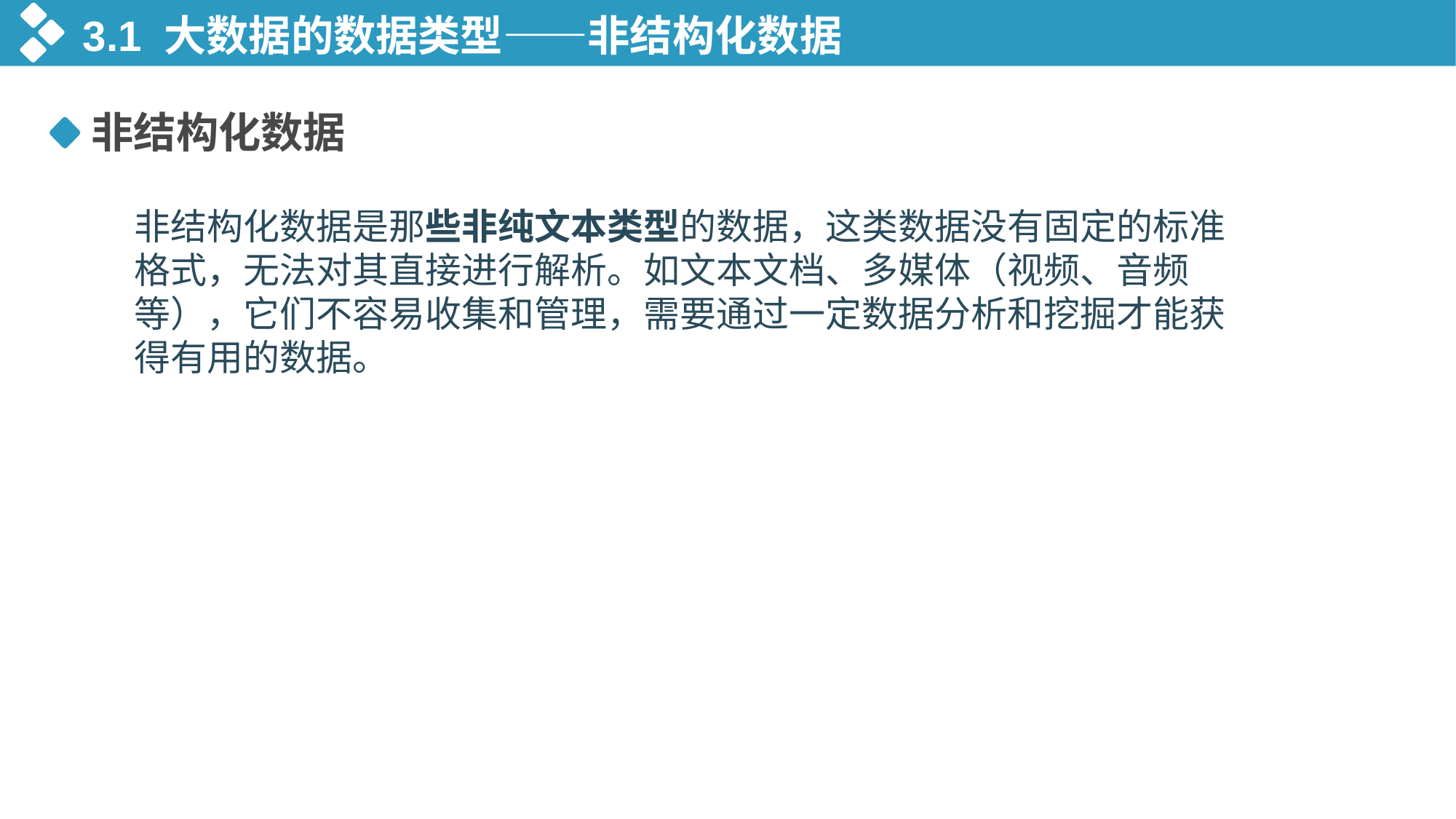

3.1 大数据的数据类型——非结构化数据
非结构化数据

非结构化数据是那些非纯文本类型的数据，这类数据没有固定的标准格式，无法对其直接进行解析。如文本文档、多媒体（视频、音频等），它们不容易收集和管理，需要通过一定数据分析和挖掘才能获得有用的数据。